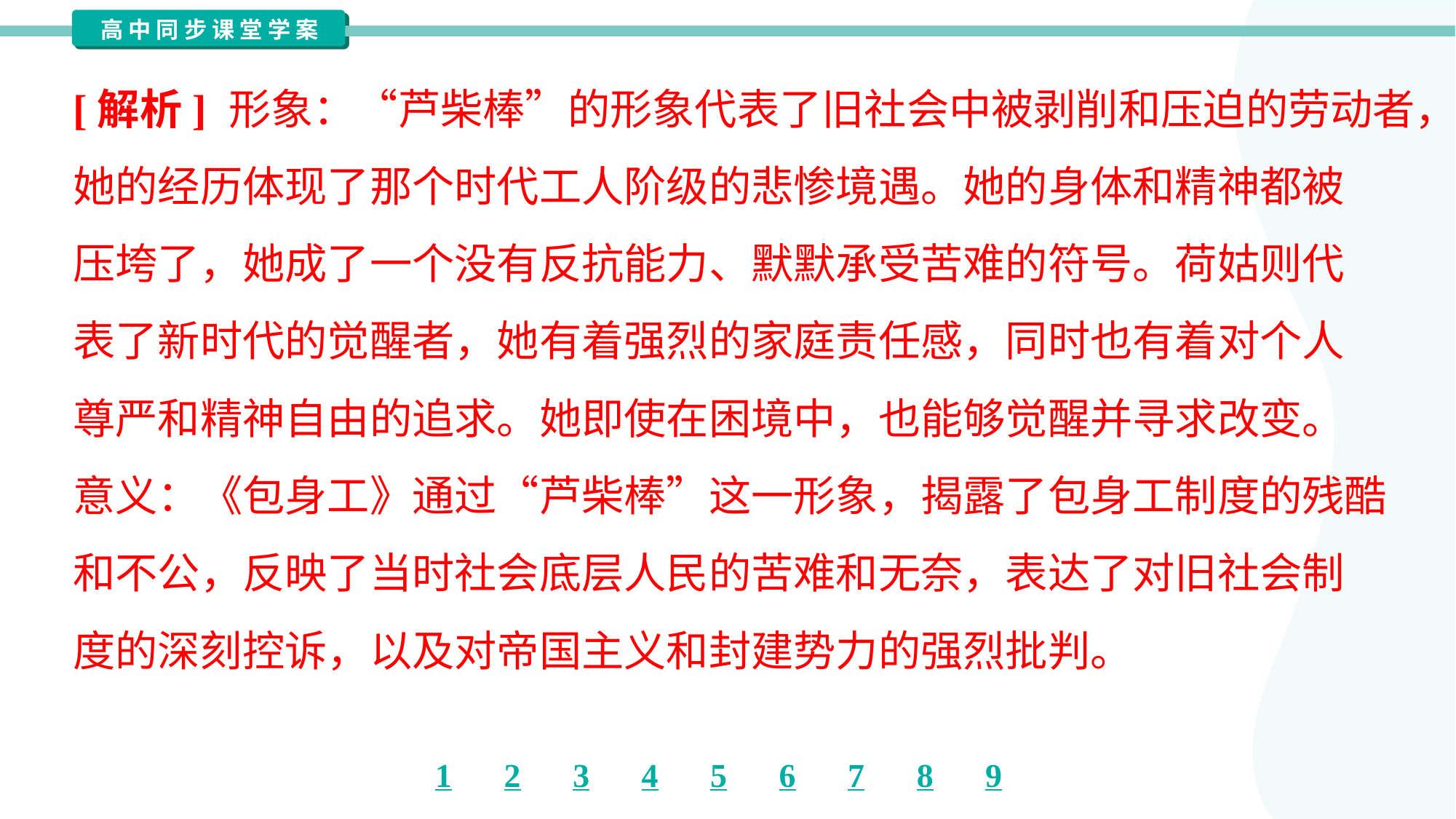

[解析] 形象：“芦柴棒”的形象代表了旧社会中被剥削和压迫的劳动者，
她的经历体现了那个时代工人阶级的悲惨境遇。她的身体和精神都被
压垮了，她成了一个没有反抗能力、默默承受苦难的符号。荷姑则代
表了新时代的觉醒者，她有着强烈的家庭责任感，同时也有着对个人
尊严和精神自由的追求。她即使在困境中，也能够觉醒并寻求改变。
意义：《包身工》通过“芦柴棒”这一形象，揭露了包身工制度的残酷
和不公，反映了当时社会底层人民的苦难和无奈，表达了对旧社会制
度的深刻控诉，以及对帝国主义和封建势力的强烈批判。